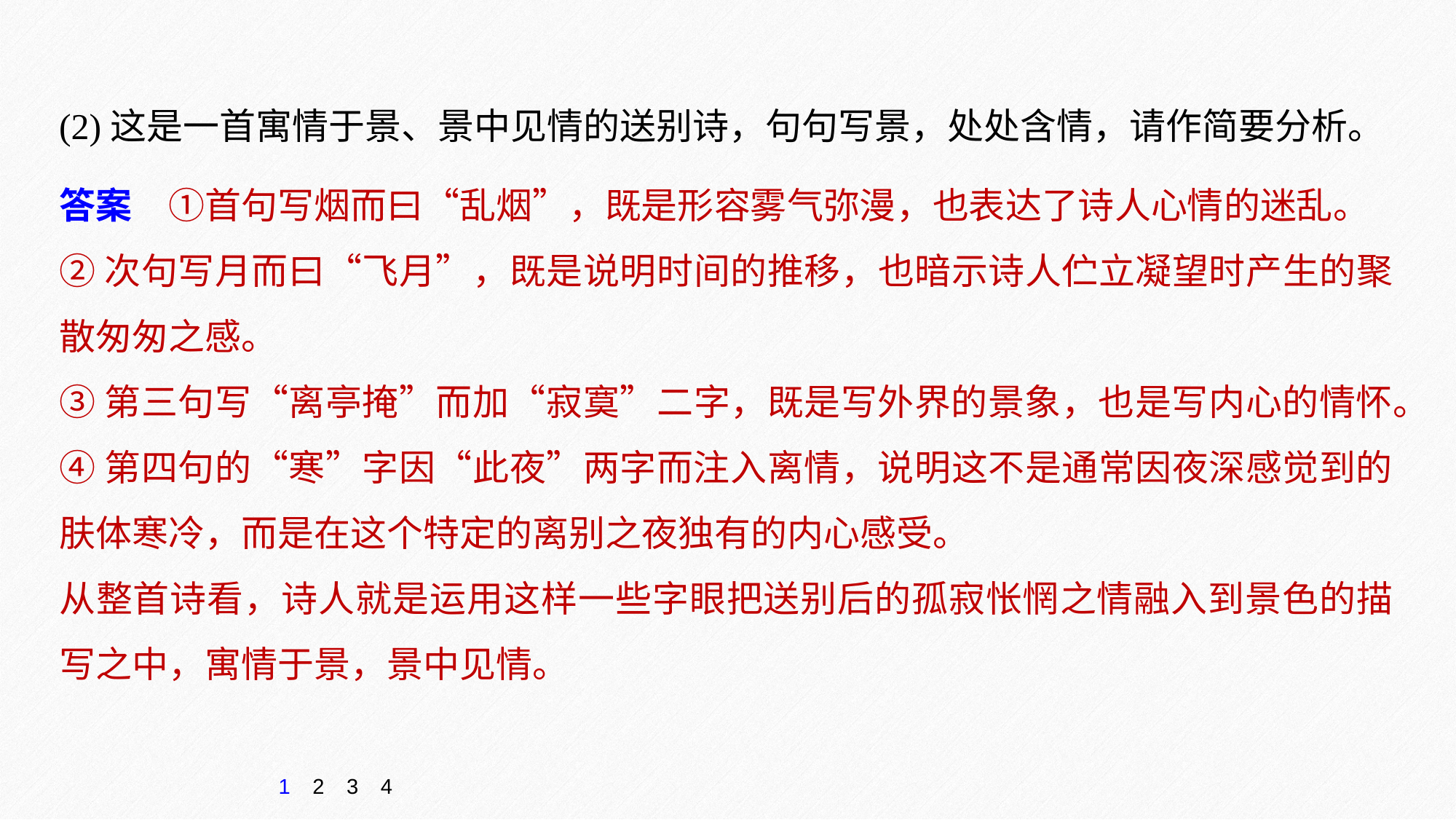

(2)这是一首寓情于景、景中见情的送别诗，句句写景，处处含情，请作简要分析。
答案　①首句写烟而曰“乱烟”，既是形容雾气弥漫，也表达了诗人心情的迷乱。
②次句写月而曰“飞月”，既是说明时间的推移，也暗示诗人伫立凝望时产生的聚散匆匆之感。
③第三句写“离亭掩”而加“寂寞”二字，既是写外界的景象，也是写内心的情怀。
④第四句的“寒”字因“此夜”两字而注入离情，说明这不是通常因夜深感觉到的肤体寒冷，而是在这个特定的离别之夜独有的内心感受。
从整首诗看，诗人就是运用这样一些字眼把送别后的孤寂怅惘之情融入到景色的描写之中，寓情于景，景中见情。
1
2
3
4